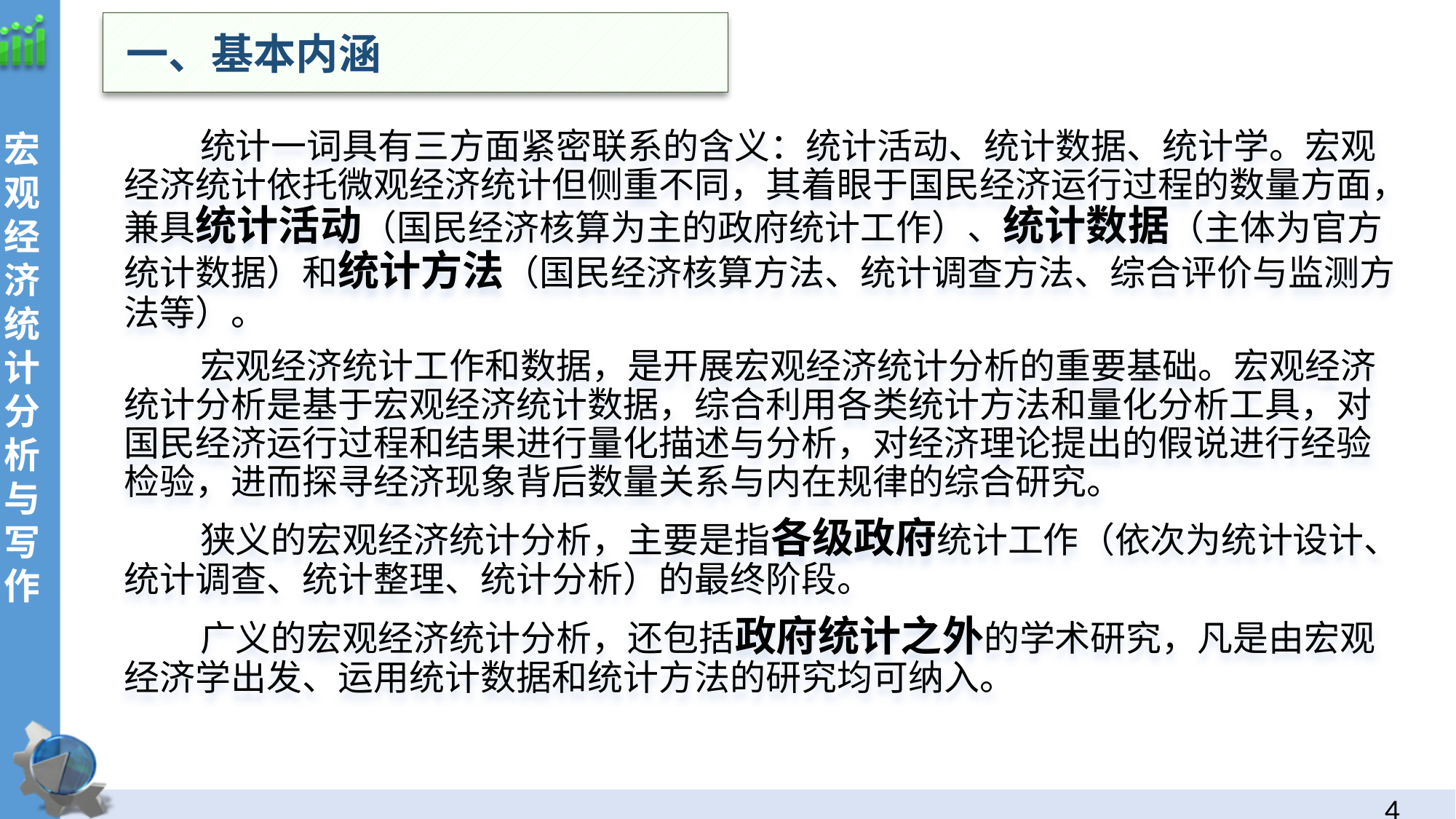

一、基本内涵
统计一词具有三方面紧密联系的含义：统计活动、统计数据、统计学。宏观经济统计依托微观经济统计但侧重不同，其着眼于国民经济运行过程的数量方面，兼具统计活动（国民经济核算为主的政府统计工作）、统计数据（主体为官方统计数据）和统计方法（国民经济核算方法、统计调查方法、综合评价与监测方法等）。
宏观经济统计工作和数据，是开展宏观经济统计分析的重要基础。宏观经济统计分析是基于宏观经济统计数据，综合利用各类统计方法和量化分析工具，对国民经济运行过程和结果进行量化描述与分析，对经济理论提出的假说进行经验检验，进而探寻经济现象背后数量关系与内在规律的综合研究。
狭义的宏观经济统计分析，主要是指各级政府统计工作（依次为统计设计、统计调查、统计整理、统计分析）的最终阶段。
广义的宏观经济统计分析，还包括政府统计之外的学术研究，凡是由宏观经济学出发、运用统计数据和统计方法的研究均可纳入。

4